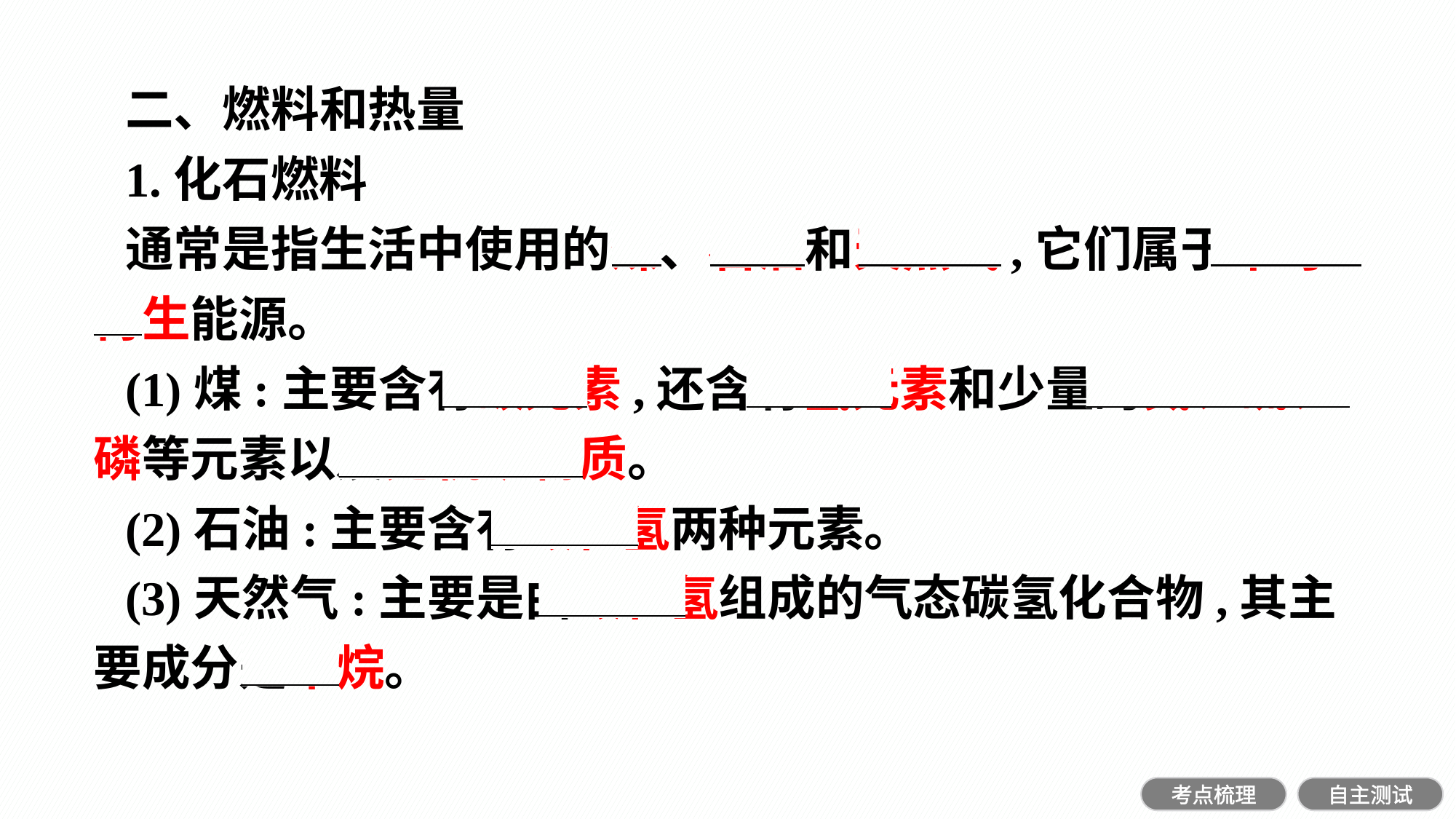

二、燃料和热量
1.化石燃料
通常是指生活中使用的煤、石油和天然气,它们属于不可再生能源。
(1)煤:主要含有碳元素,还含有氢元素和少量的氮、硫、磷等元素以及无机矿物质。
(2)石油:主要含有碳和氢两种元素。
(3)天然气:主要是由碳和氢组成的气态碳氢化合物,其主要成分是甲烷。